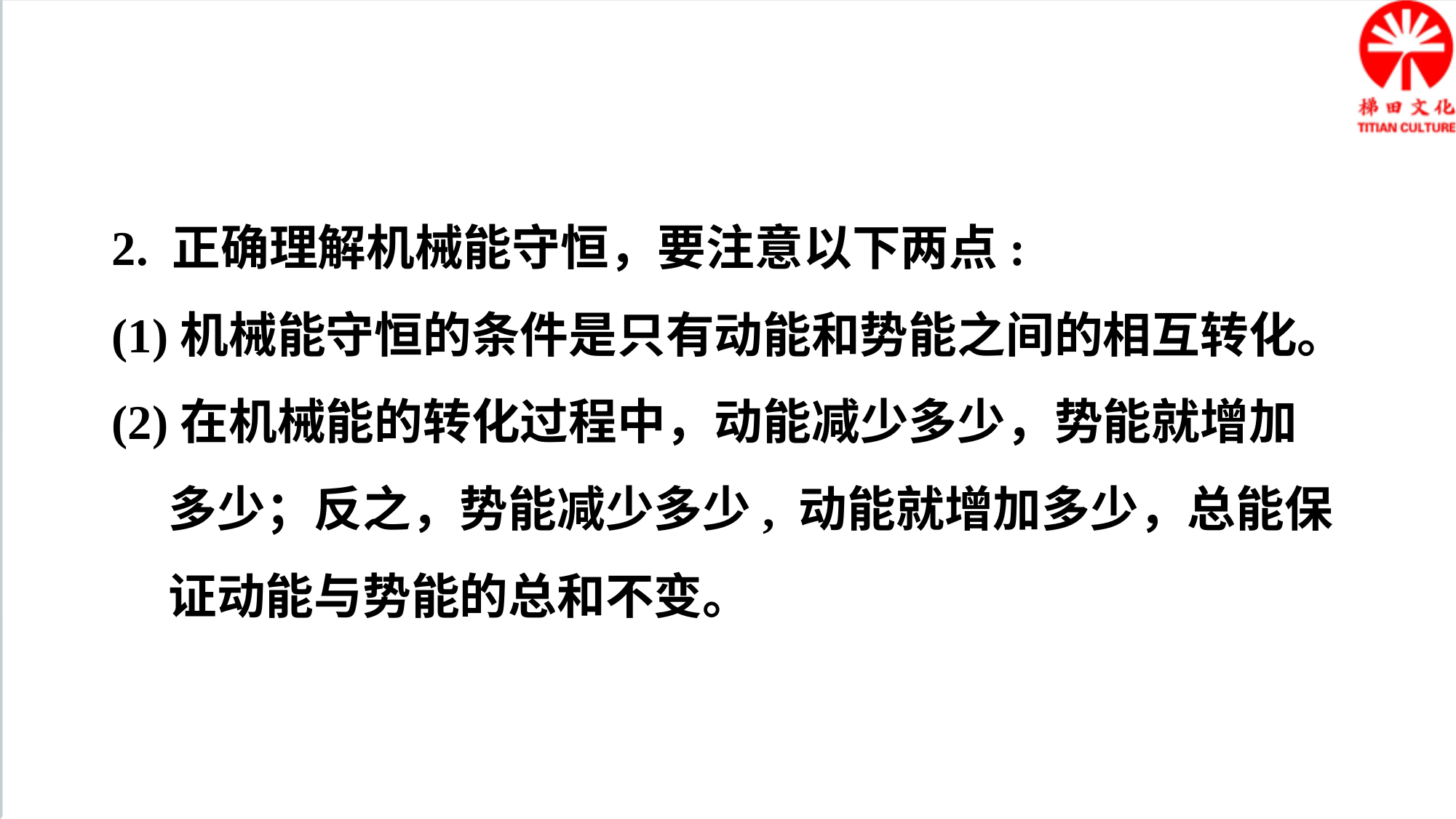

2. 正确理解机械能守恒，要注意以下两点:
(1)机械能守恒的条件是只有动能和势能之间的相互转化。
(2)在机械能的转化过程中，动能减少多少，势能就增加多少；反之，势能减少多少, 动能就增加多少，总能保证动能与势能的总和不变。